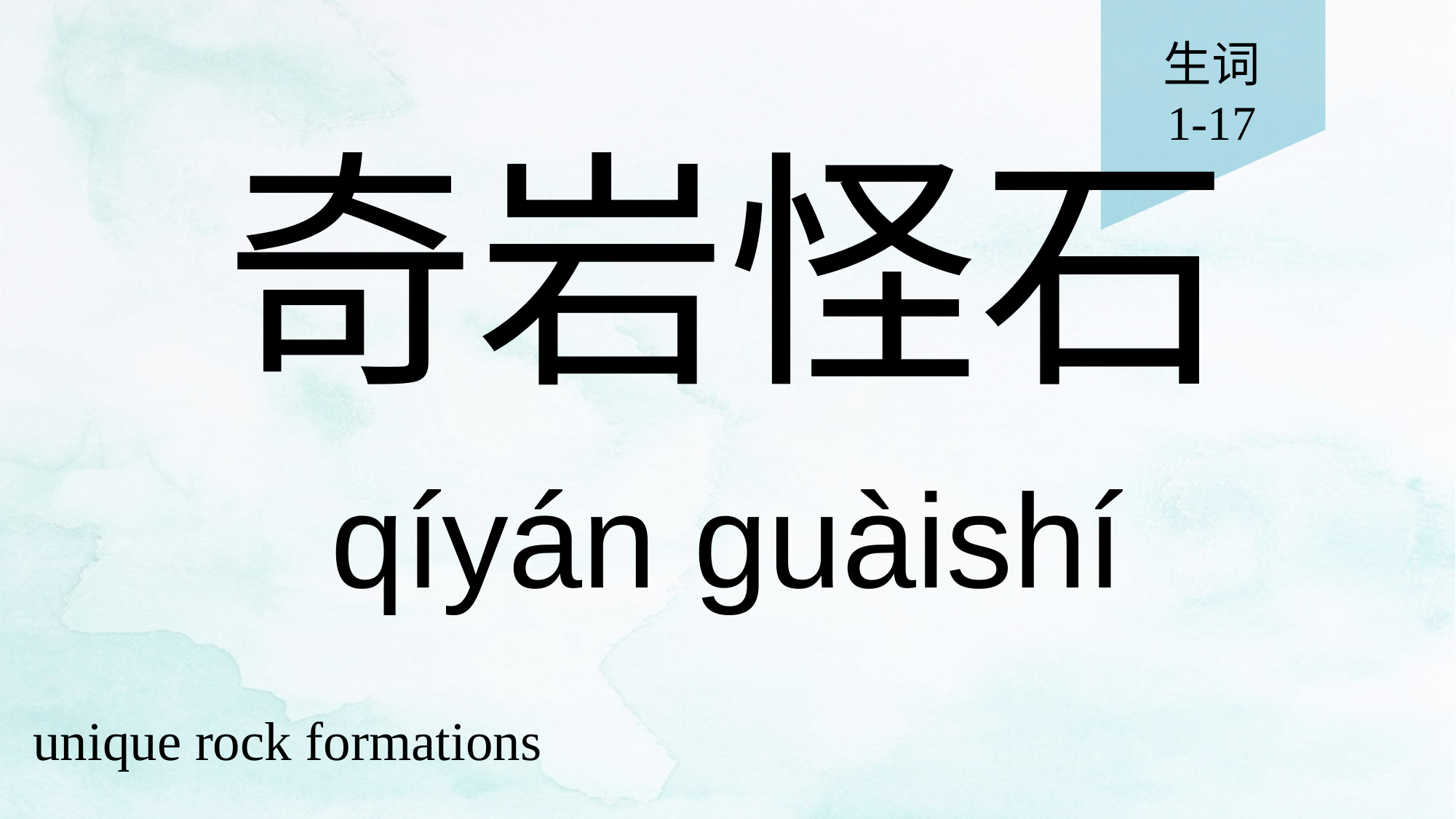

生词
1-17
# 奇岩怪石
qíyán guàishí
unique rock formations